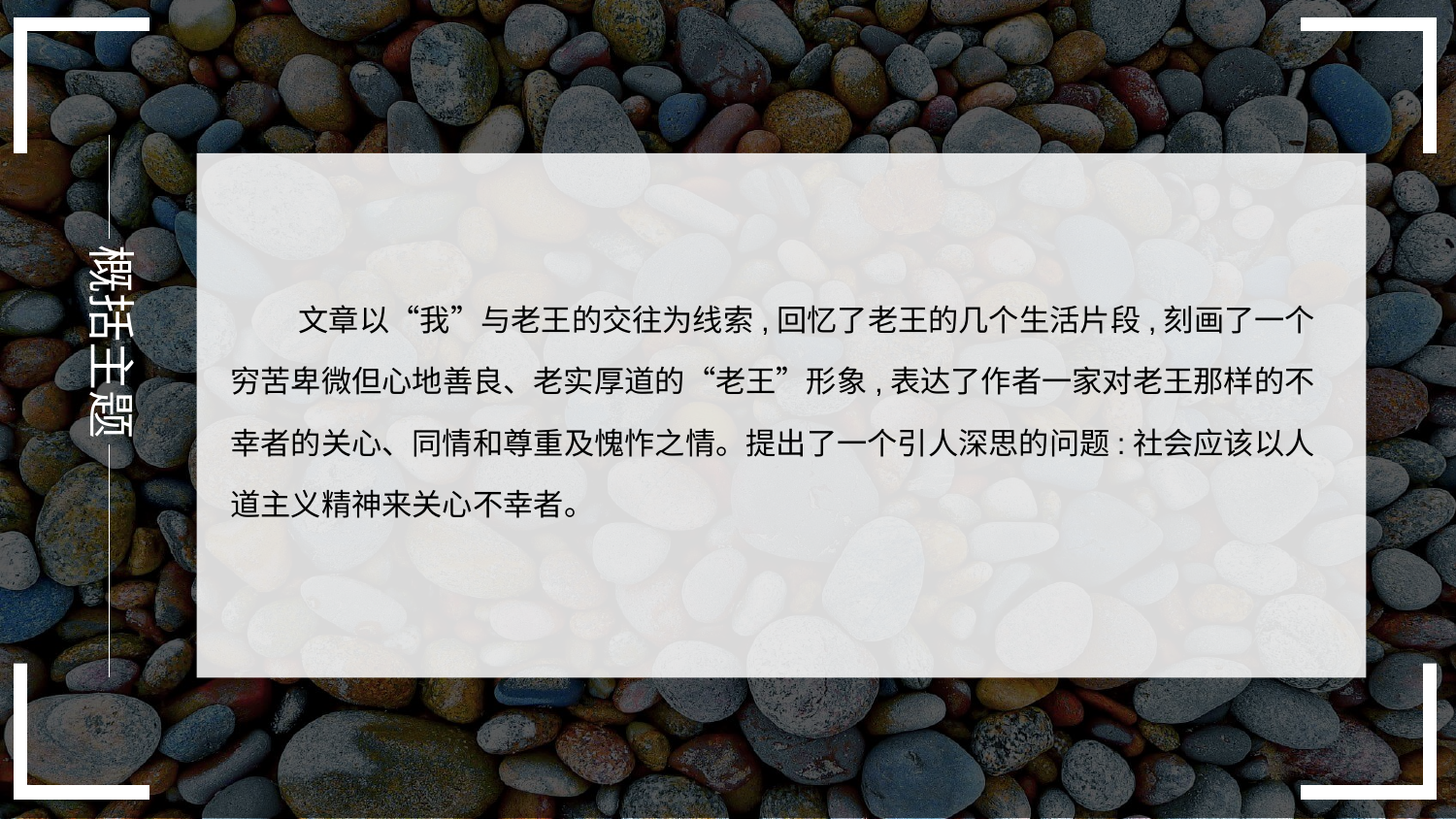

概括主题

 文章以“我”与老王的交往为线索,回忆了老王的几个生活片段,刻画了一个穷苦卑微但心地善良、老实厚道的“老王”形象,表达了作者一家对老王那样的不幸者的关心、同情和尊重及愧怍之情。提出了一个引人深思的问题:社会应该以人道主义精神来关心不幸者。